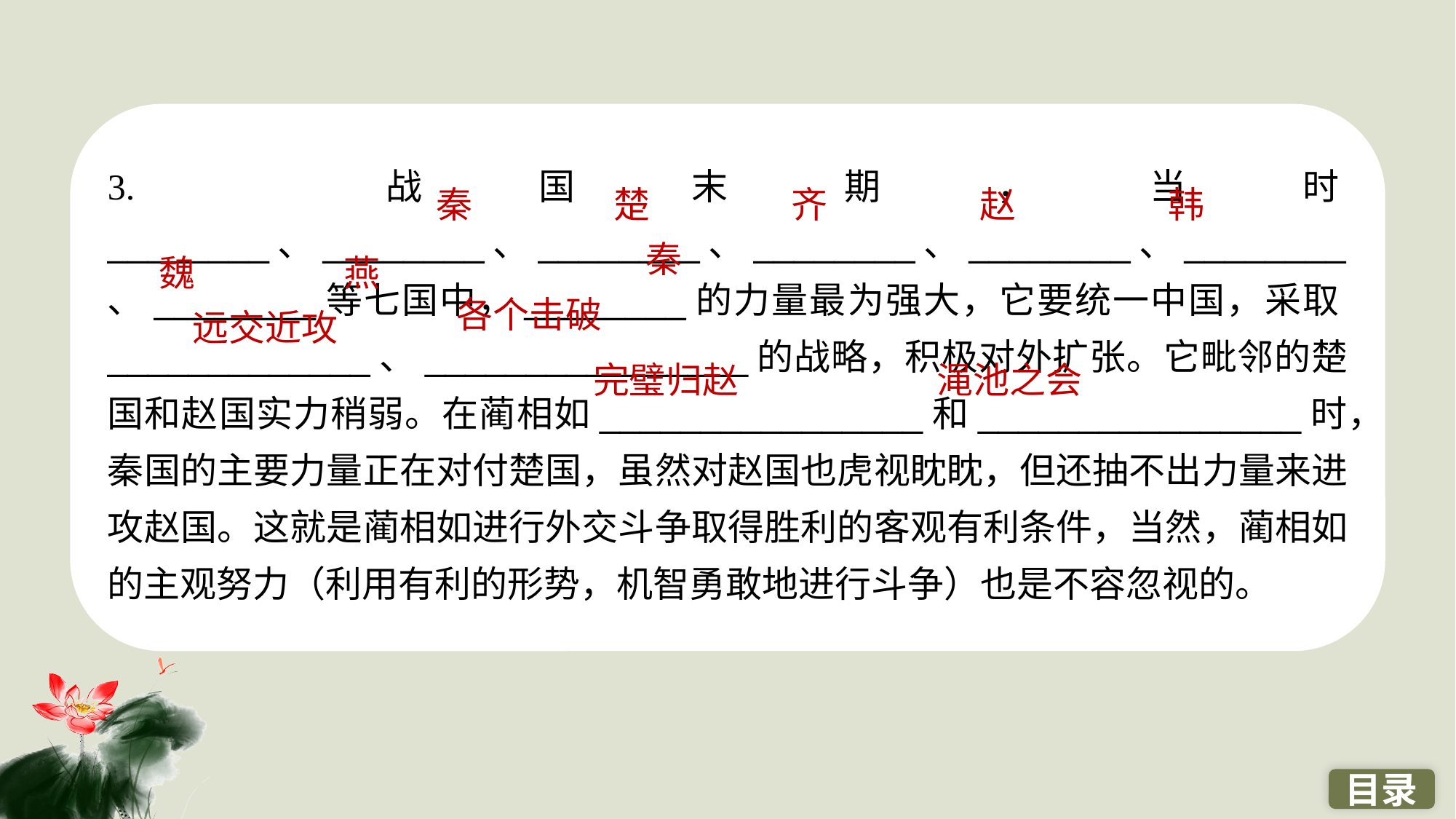

3. 战国末期，当时________、________、________、________、________、________、________等七国中，________的力量最为强大，它要统一中国，采取_____________、________________的战略，积极对外扩张。它毗邻的楚国和赵国实力稍弱。在蔺相如________________和________________时，秦国的主要力量正在对付楚国，虽然对赵国也虎视眈眈，但还抽不出力量来进攻赵国。这就是蔺相如进行外交斗争取得胜利的客观有利条件，当然，蔺相如的主观努力（利用有利的形势，机智勇敢地进行斗争）也是不容忽视的。
秦
楚
齐
赵
韩
秦
魏
　燕
各个击破
远交近攻
完璧归赵
渑池之会